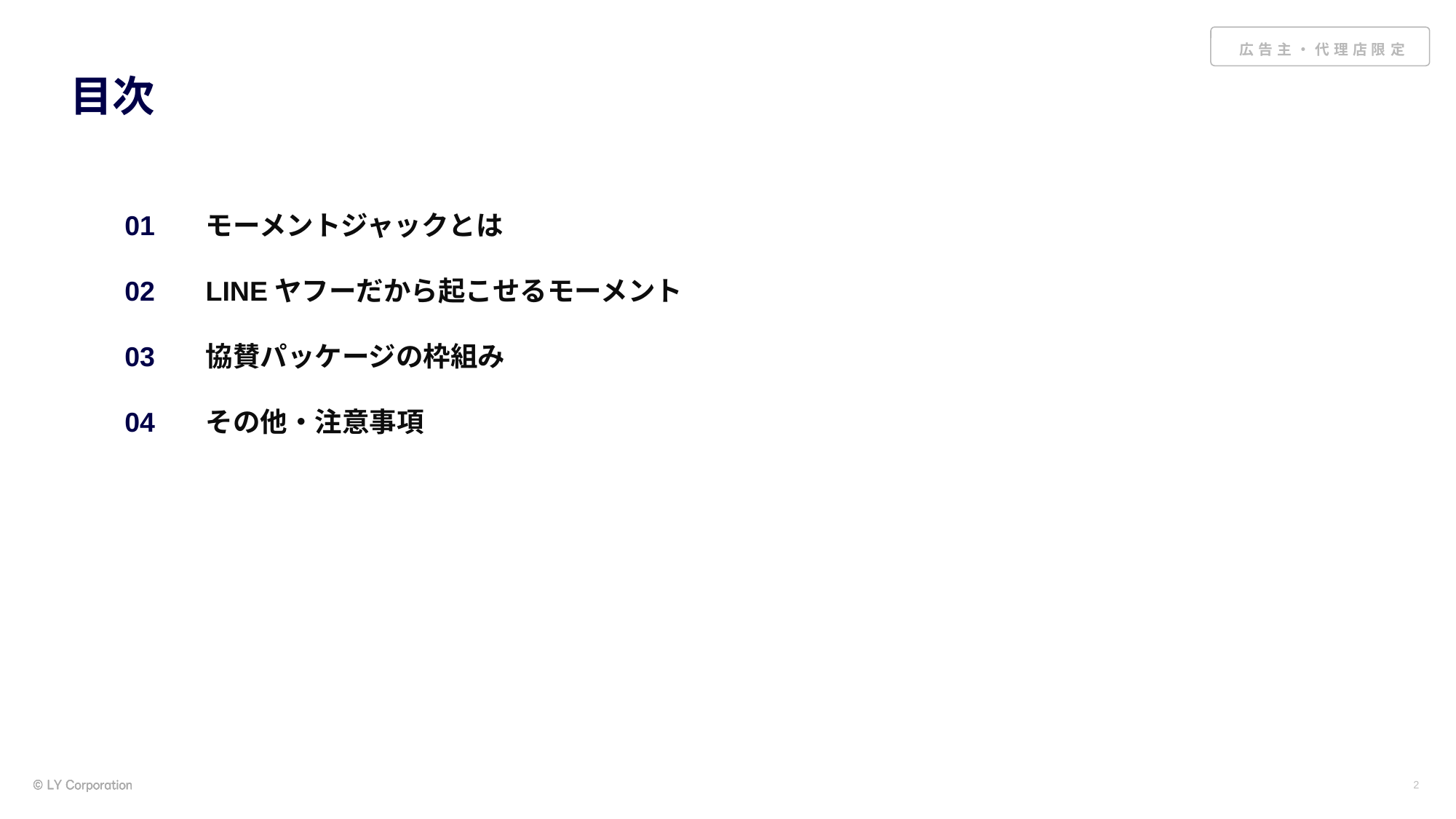

# 目次
01
02
03
04
モーメントジャックとは
LINEヤフーだから起こせるモーメント
協賛パッケージの枠組み
その他・注意事項